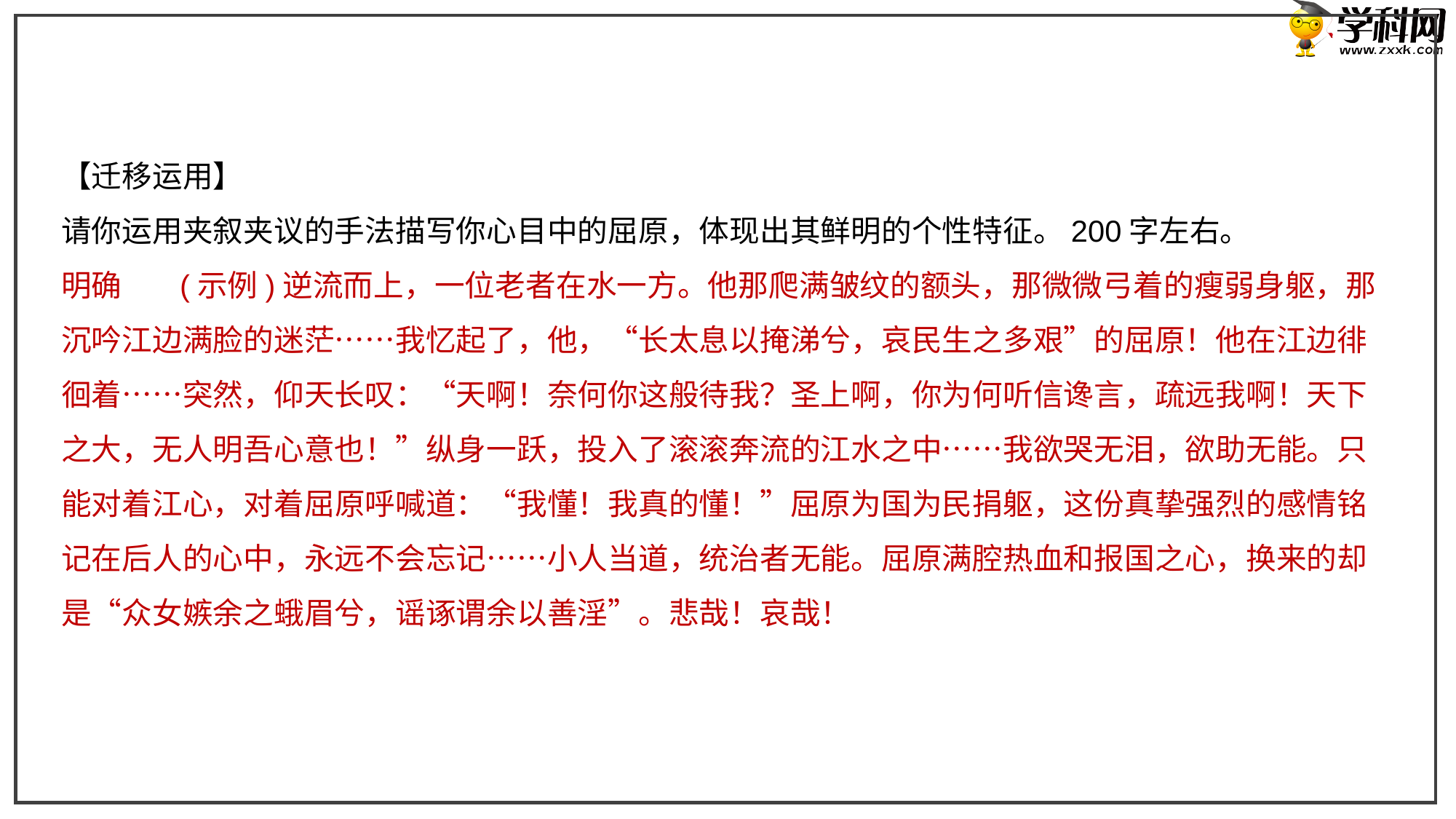

【迁移运用】
请你运用夹叙夹议的手法描写你心目中的屈原，体现出其鲜明的个性特征。200字左右。
明确   　(示例)逆流而上，一位老者在水一方。他那爬满皱纹的额头，那微微弓着的瘦弱身躯，那沉吟江边满脸的迷茫……我忆起了，他，“长太息以掩涕兮，哀民生之多艰”的屈原！他在江边徘徊着……突然，仰天长叹：“天啊！奈何你这般待我？圣上啊，你为何听信谗言，疏远我啊！天下之大，无人明吾心意也！”纵身一跃，投入了滚滚奔流的江水之中……我欲哭无泪，欲助无能。只能对着江心，对着屈原呼喊道：“我懂！我真的懂！”屈原为国为民捐躯，这份真挚强烈的感情铭记在后人的心中，永远不会忘记……小人当道，统治者无能。屈原满腔热血和报国之心，换来的却是“众女嫉余之蛾眉兮，谣诼谓余以善淫”。悲哉！哀哉！